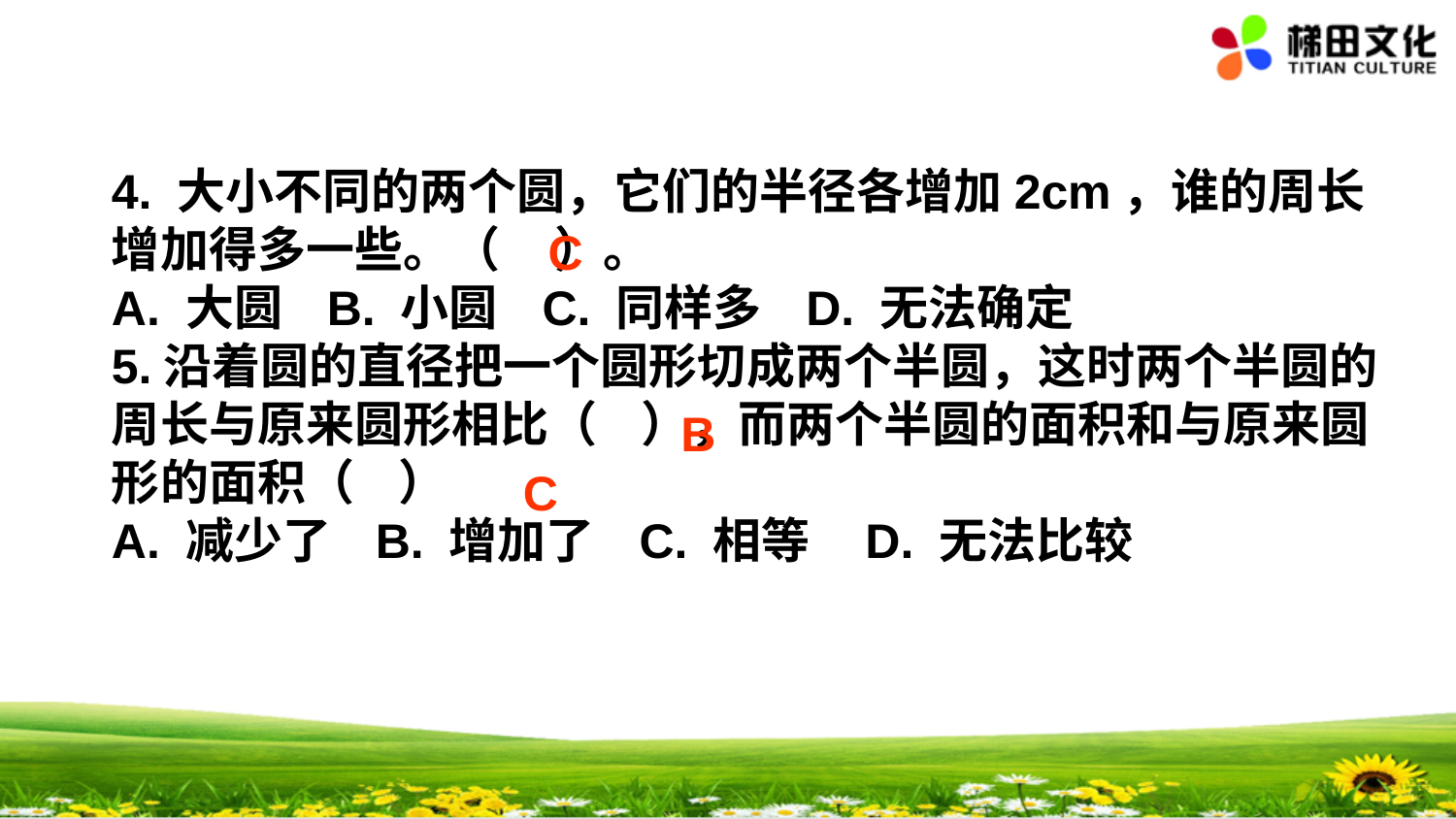

4. 大小不同的两个圆，它们的半径各增加2cm，谁的周长增加得多一些。（     ）。
A. 大圆   B. 小圆   C. 同样多   D. 无法确定
5.沿着圆的直径把一个圆形切成两个半圆，这时两个半圆的周长与原来圆形相比（    ），而两个半圆的面积和与原来圆形的面积（    ）
A. 减少了   B. 增加了   C. 相等    D. 无法比较
C
B
C